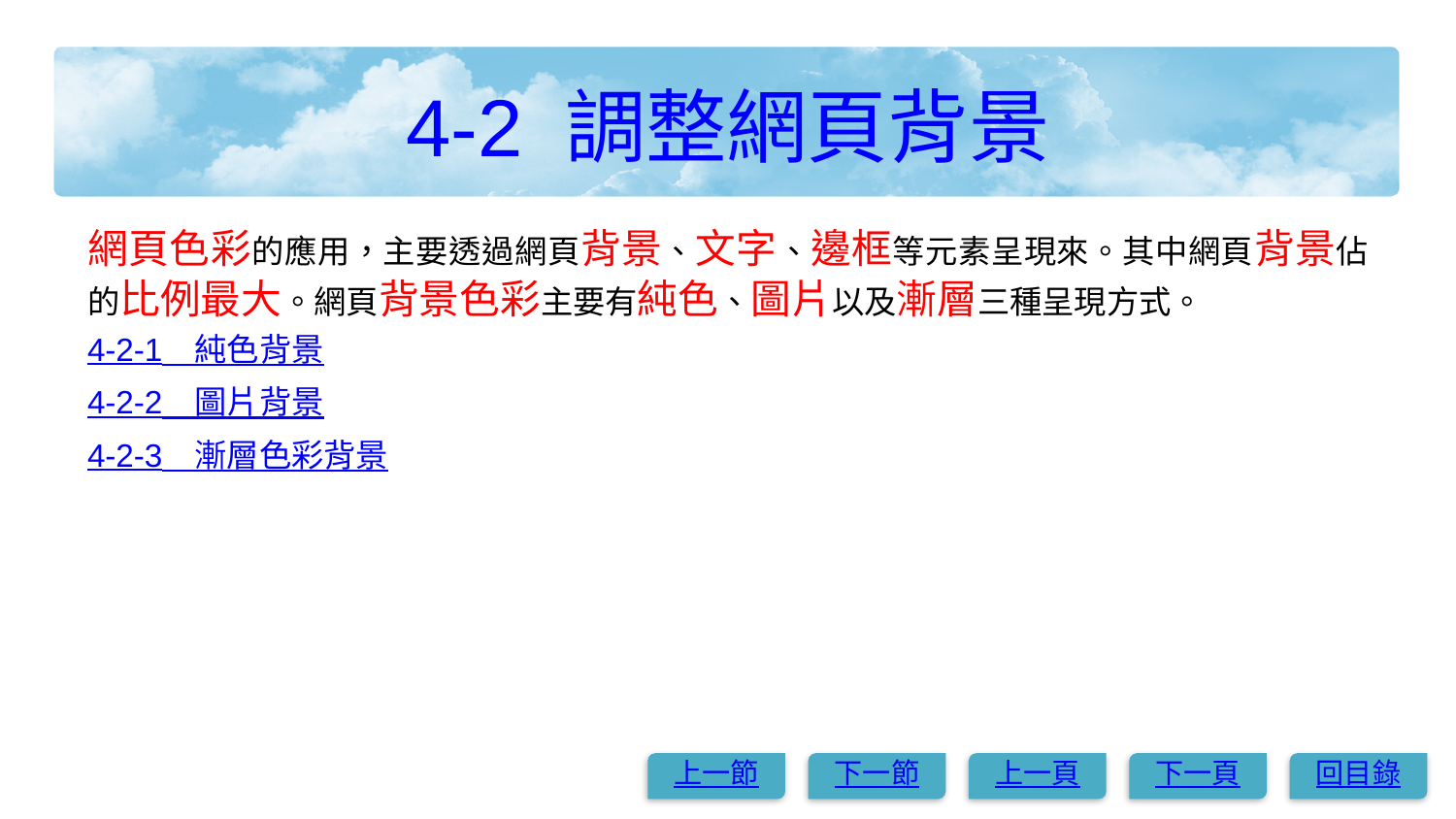

# 4-2 調整網頁背景
網頁色彩的應用，主要透過網頁背景、文字、邊框等元素呈現來。其中網頁背景佔的比例最大。網頁背景色彩主要有純色、圖片以及漸層三種呈現方式。
4-2-1　純色背景
4-2-2　圖片背景
4-2-3　漸層色彩背景
上一節
下一節
上一頁
下一頁
回目錄